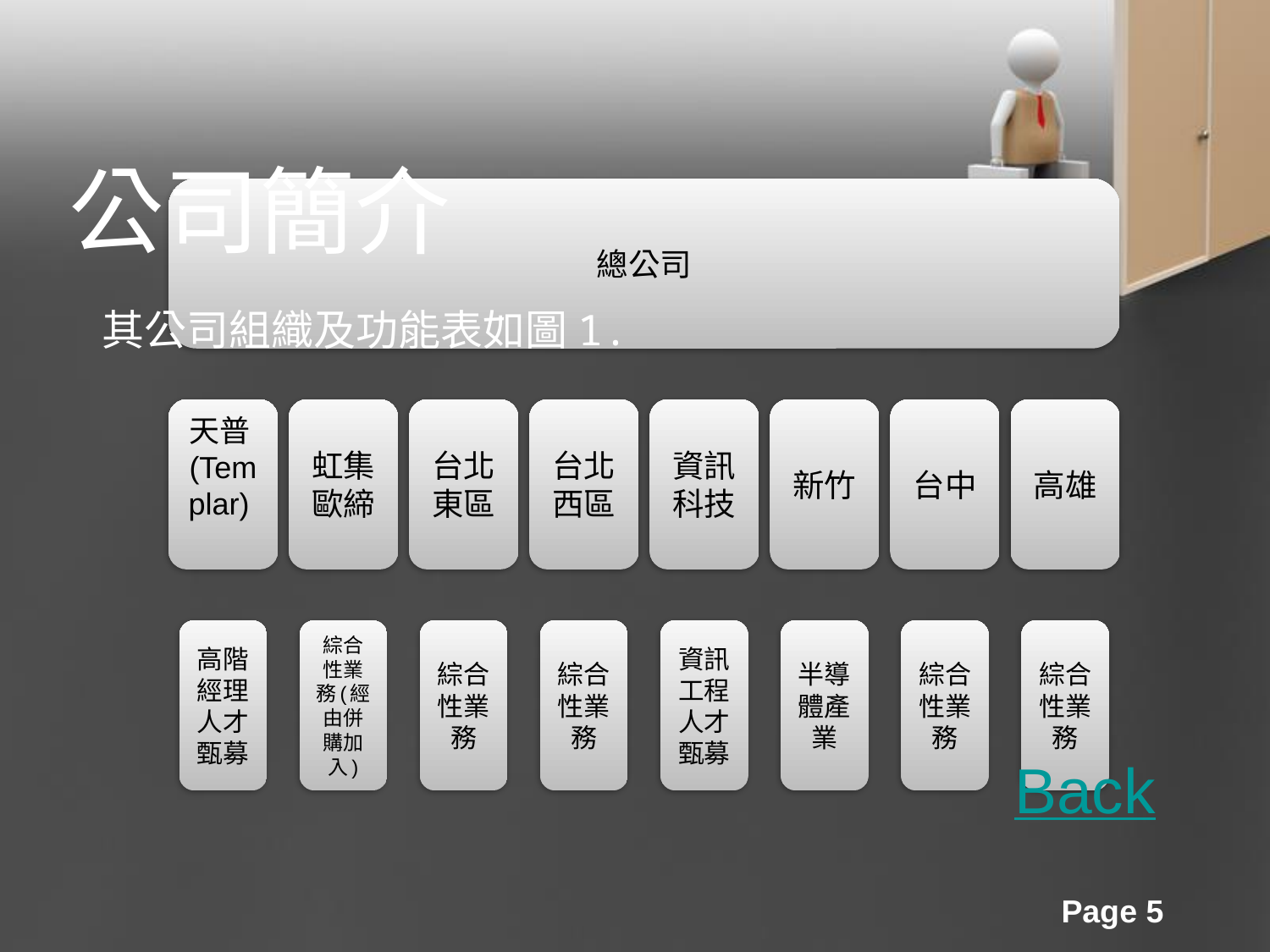

公司簡介
總公司
天普(Templar)
虹集歐締
台北東區
台北西區
資訊科技
新竹
台中
高雄
高階經理人才甄募
綜合性業務(經由併購加入)
綜合性業務
綜合性業務
資訊工程人才甄募
半導體產業
綜合性業務
綜合性業務
其公司組織及功能表如圖1.

Back